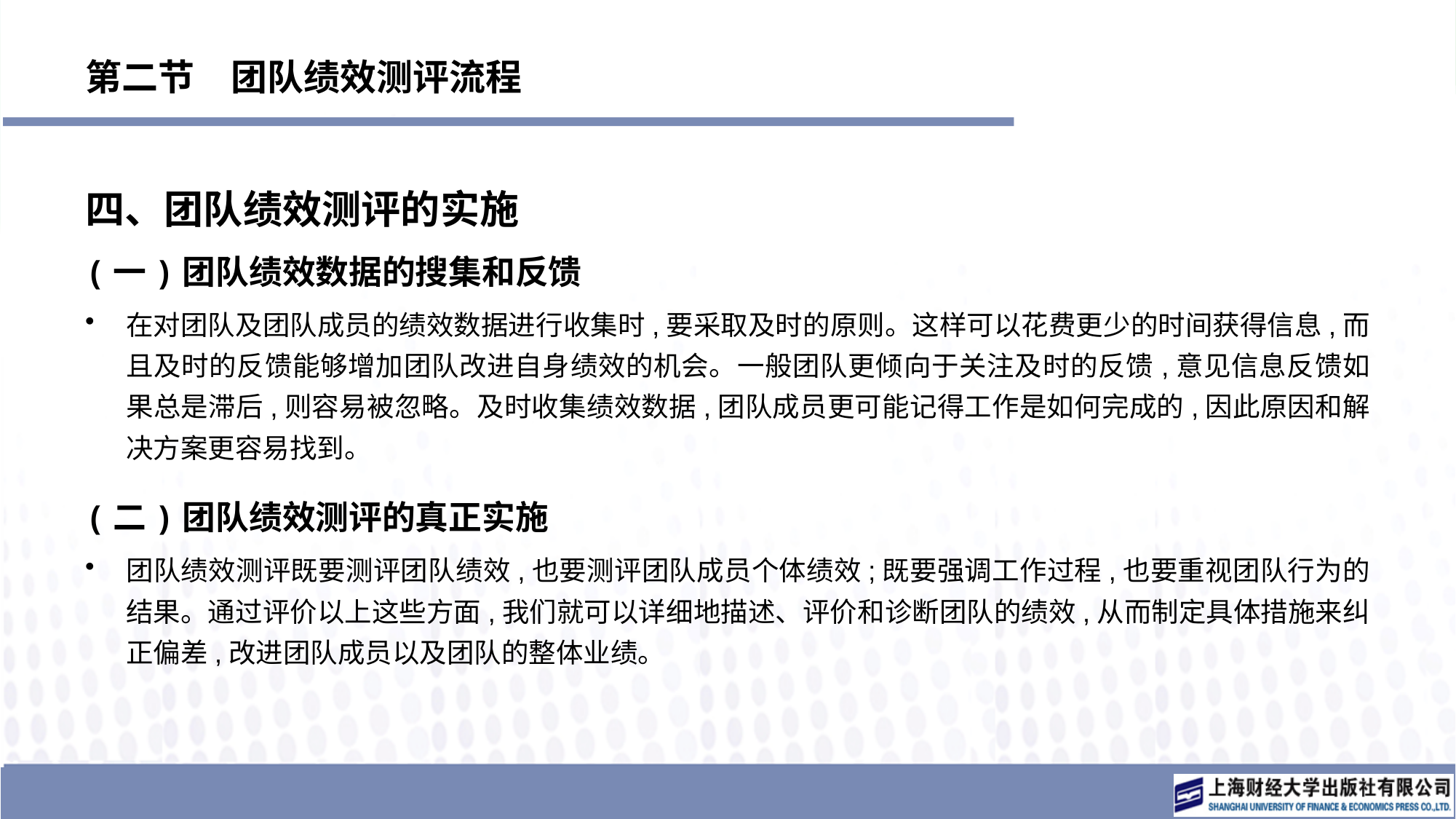

# 第二节　团队绩效测评流程
四、团队绩效测评的实施
(一)团队绩效数据的搜集和反馈
在对团队及团队成员的绩效数据进行收集时,要采取及时的原则。这样可以花费更少的时间获得信息,而且及时的反馈能够增加团队改进自身绩效的机会。一般团队更倾向于关注及时的反馈,意见信息反馈如果总是滞后,则容易被忽略。及时收集绩效数据,团队成员更可能记得工作是如何完成的,因此原因和解决方案更容易找到。
(二)团队绩效测评的真正实施
团队绩效测评既要测评团队绩效,也要测评团队成员个体绩效;既要强调工作过程,也要重视团队行为的结果。通过评价以上这些方面,我们就可以详细地描述、评价和诊断团队的绩效,从而制定具体措施来纠正偏差,改进团队成员以及团队的整体业绩。